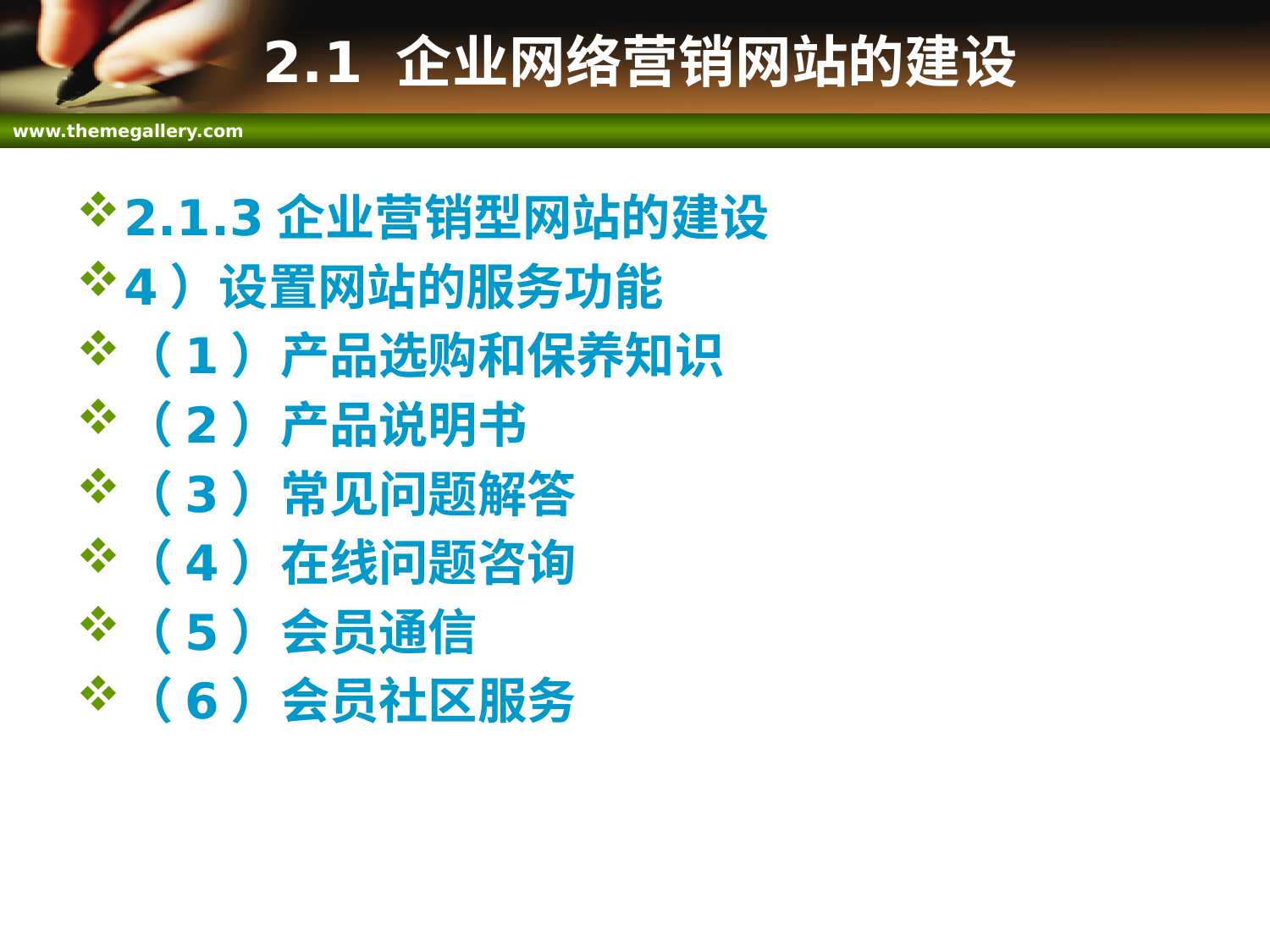

# 2.1 企业网络营销网站的建设
2.1.3企业营销型网站的建设
4）设置网站的服务功能
（1）产品选购和保养知识
（2）产品说明书
（3）常见问题解答
（4）在线问题咨询
（5）会员通信
（6）会员社区服务